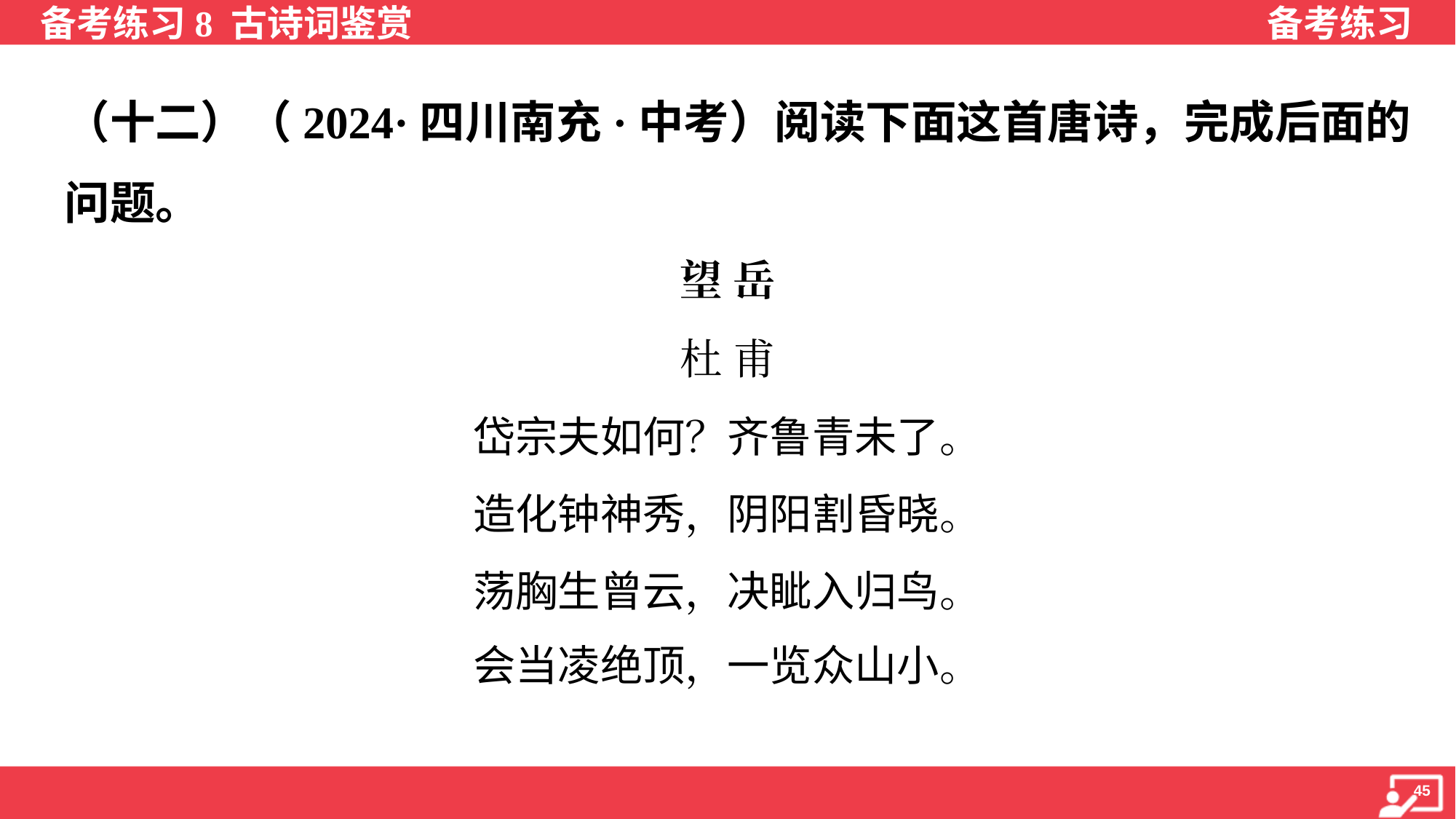

（十二）（2024·四川南充·中考）阅读下面这首唐诗，完成后面的
问题。
望 岳
杜 甫
岱宗夫如何？齐鲁青未了。
造化钟神秀，阴阳割昏晓。
荡胸生曾云，决眦入归鸟。
会当凌绝顶，一览众山小。